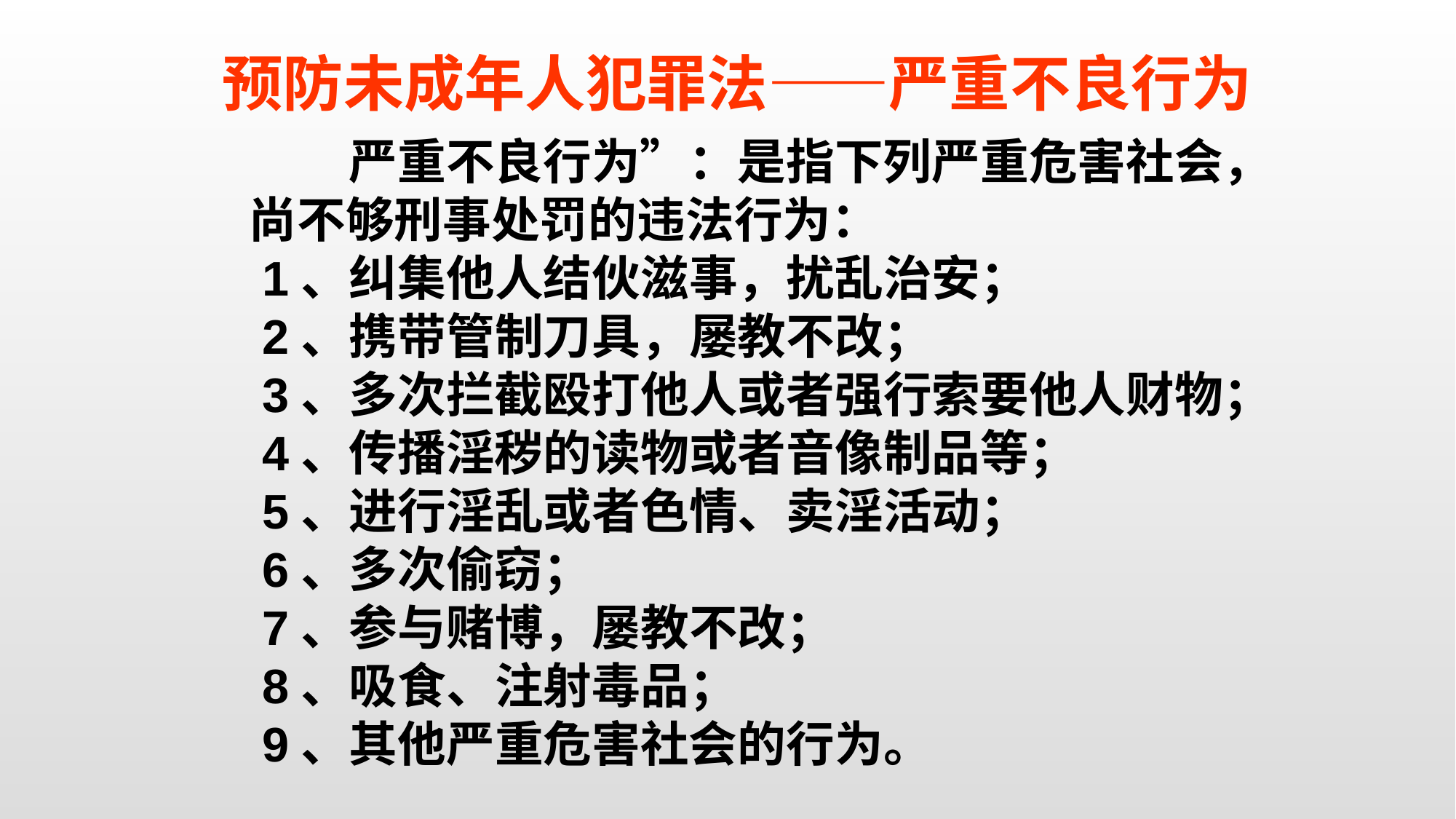

预防未成年人犯罪法——严重不良行为
        严重不良行为”：是指下列严重危害社会，尚不够刑事处罚的违法行为：
 1、纠集他人结伙滋事，扰乱治安；
 2、携带管制刀具，屡教不改；
 3、多次拦截殴打他人或者强行索要他人财物；
 4、传播淫秽的读物或者音像制品等；
 5、进行淫乱或者色情、卖淫活动；
 6、多次偷窃；
 7、参与赌博，屡教不改；
 8、吸食、注射毒品；
 9、其他严重危害社会的行为。